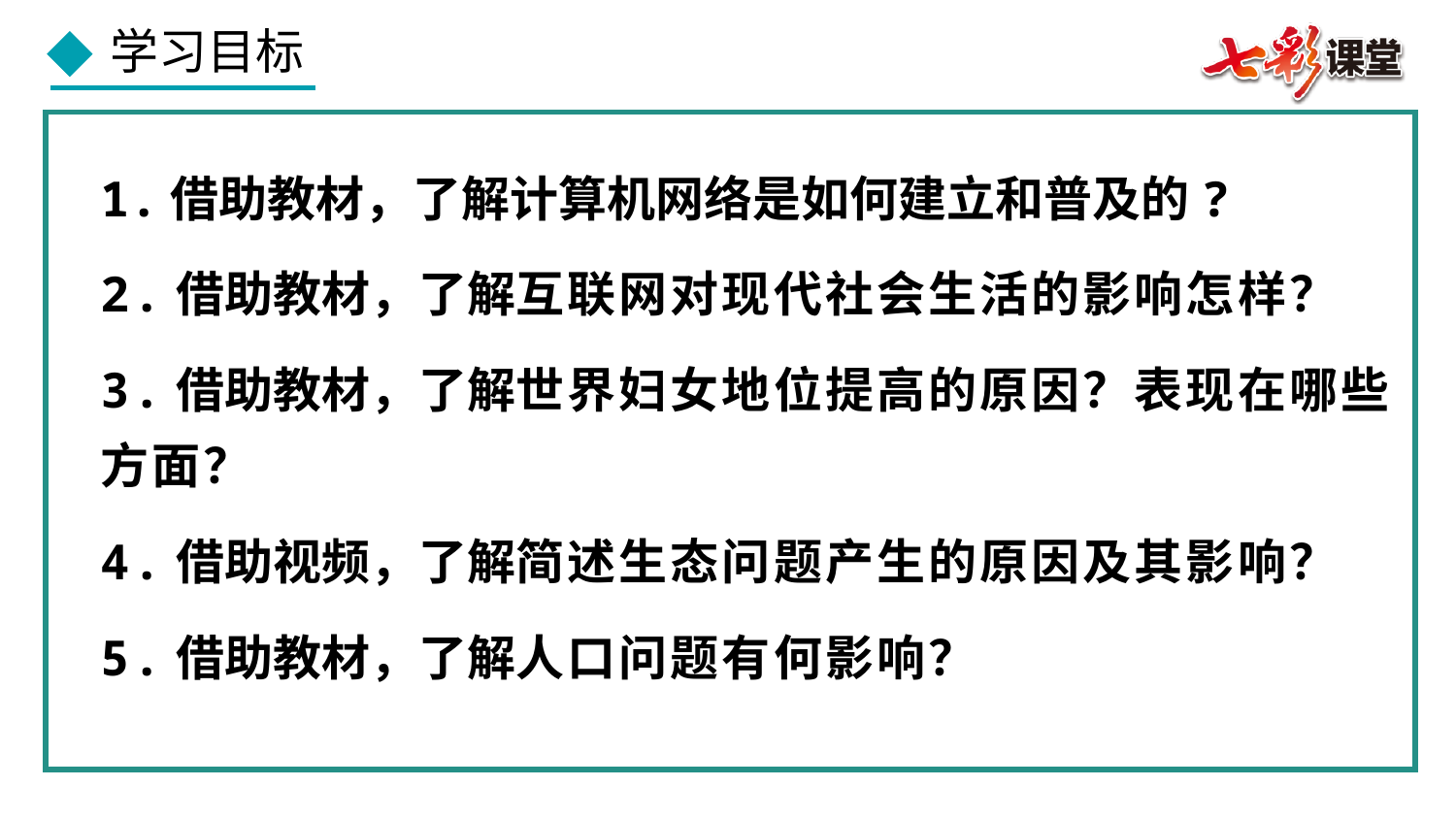

1.借助教材，了解计算机网络是如何建立和普及的?
2.借助教材，了解互联网对现代社会生活的影响怎样？
3.借助教材，了解世界妇女地位提高的原因？表现在哪些方面？
4.借助视频，了解简述生态问题产生的原因及其影响？
5.借助教材，了解人口问题有何影响？